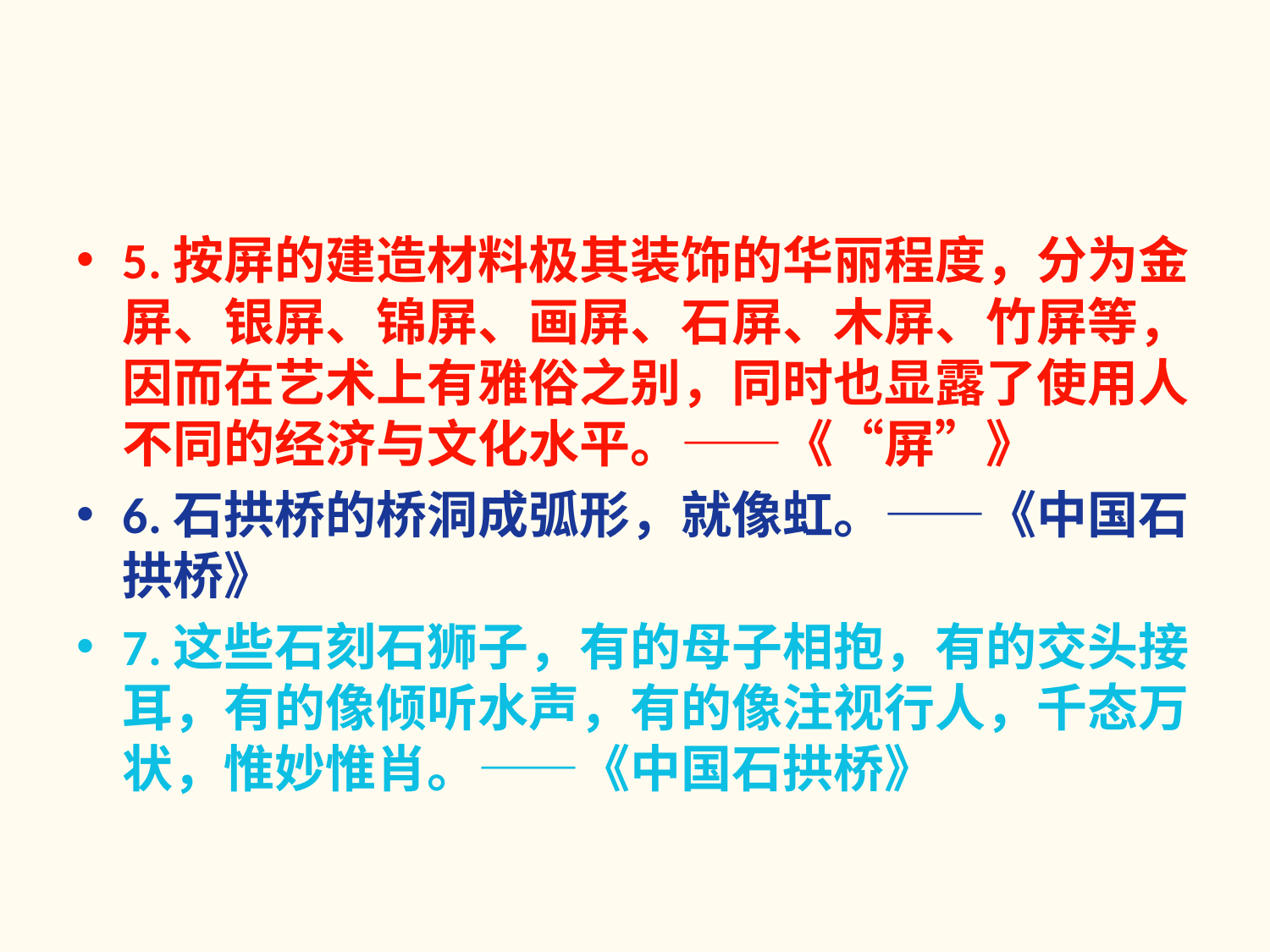

#
5.按屏的建造材料极其装饰的华丽程度，分为金屏、银屏、锦屏、画屏、石屏、木屏、竹屏等，因而在艺术上有雅俗之别，同时也显露了使用人不同的经济与文化水平。——《“屏”》
6.石拱桥的桥洞成弧形，就像虹。——《中国石拱桥》
7.这些石刻石狮子，有的母子相抱，有的交头接耳，有的像倾听水声，有的像注视行人，千态万状，惟妙惟肖。——《中国石拱桥》